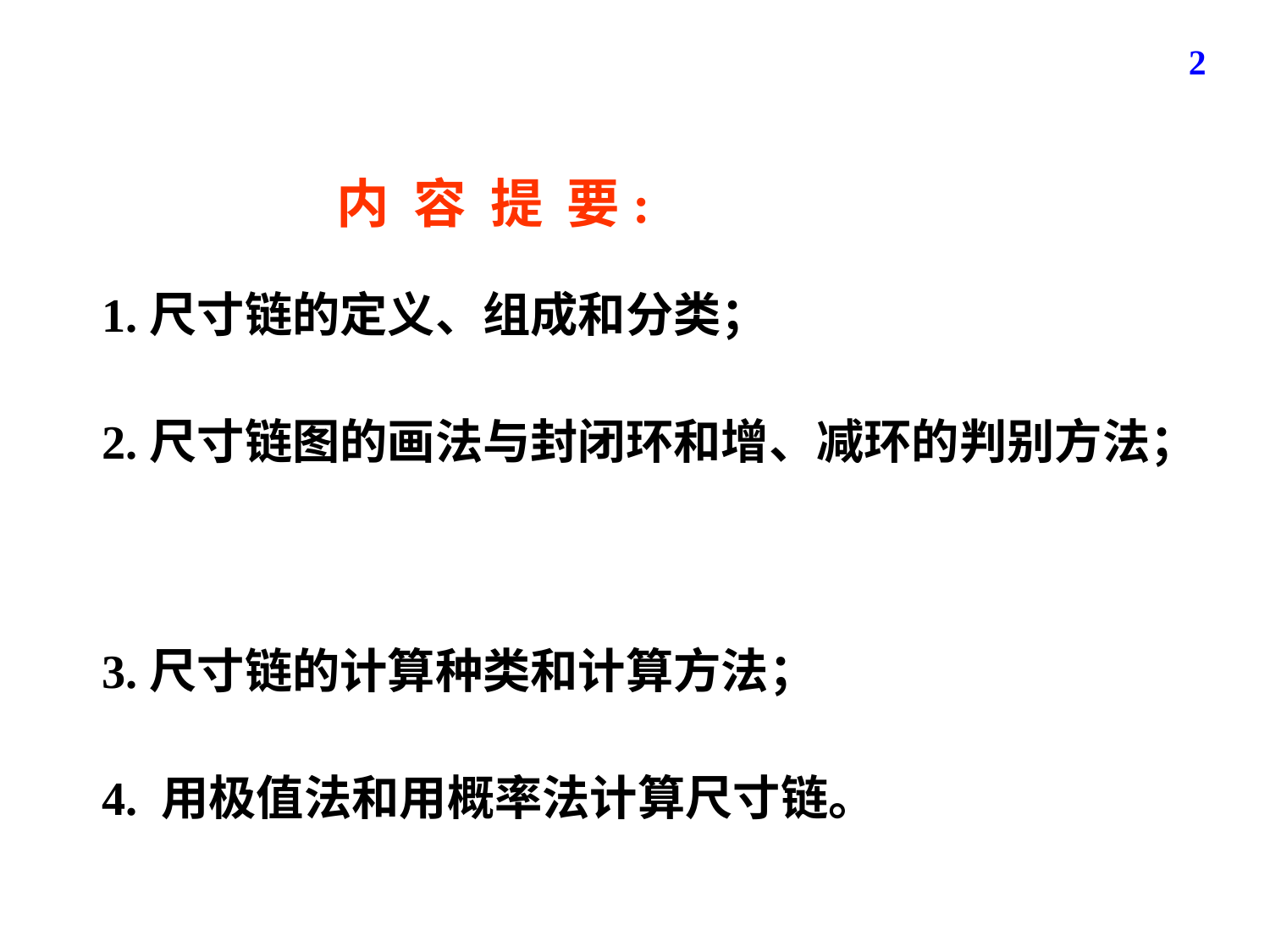

2
内  容  提  要:
    1.尺寸链的定义、组成和分类；
    2.尺寸链图的画法与封闭环和增、减环的判别方法；
    3.尺寸链的计算种类和计算方法；
    4. 用极值法和用概率法计算尺寸链。